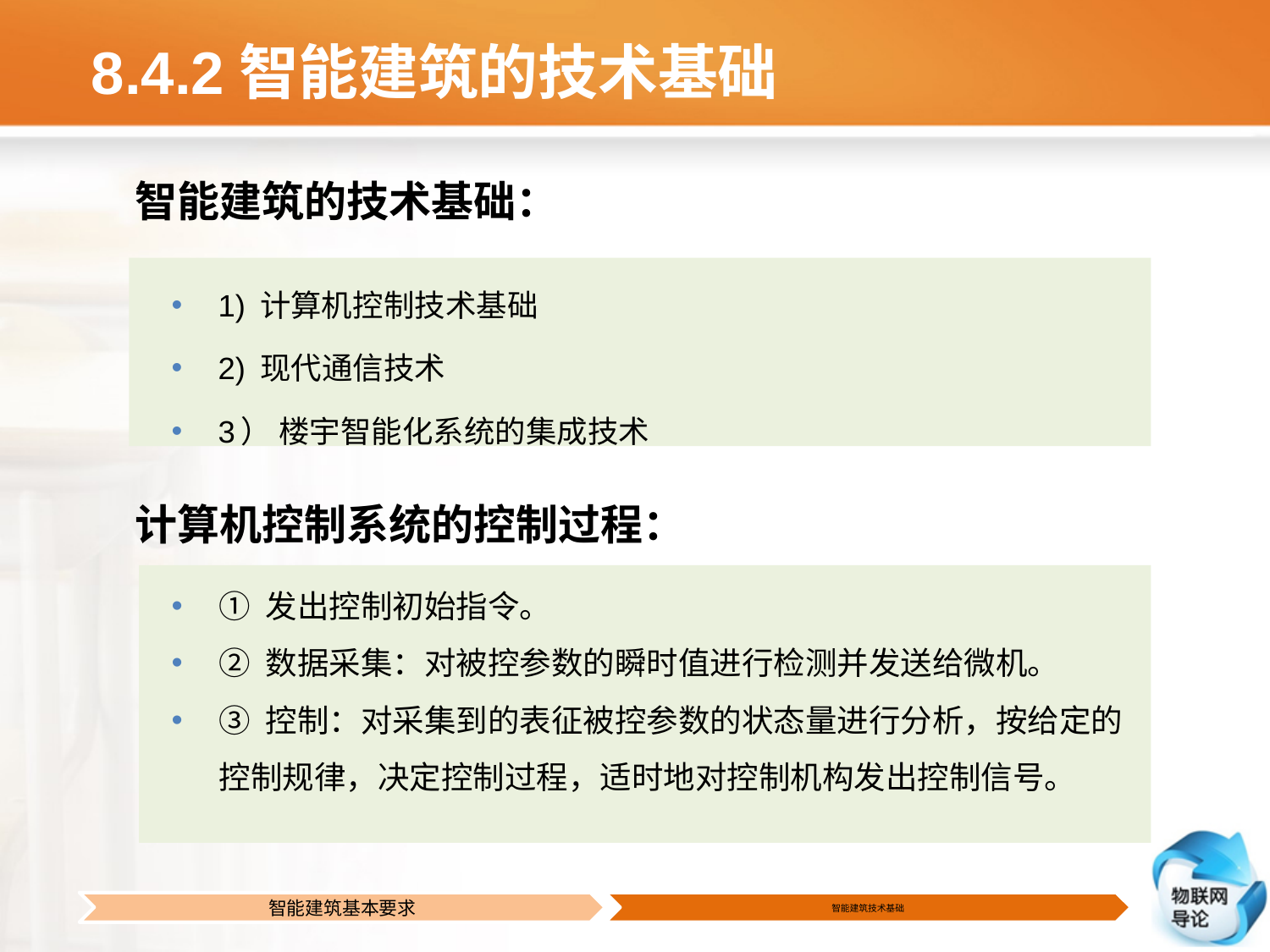

# 8.4.2智能建筑的技术基础
智能建筑的技术基础：

1) 计算机控制技术基础
2) 现代通信技术
3） 楼宇智能化系统的集成技术

 计算机控制系统的控制过程：
① 发出控制初始指令。
② 数据采集：对被控参数的瞬时值进行检测并发送给微机。
③ 控制：对采集到的表征被控参数的状态量进行分析，按给定的控制规律，决定控制过程，适时地对控制机构发出控制信号。

智能建筑基本要求
智能建筑技术基础